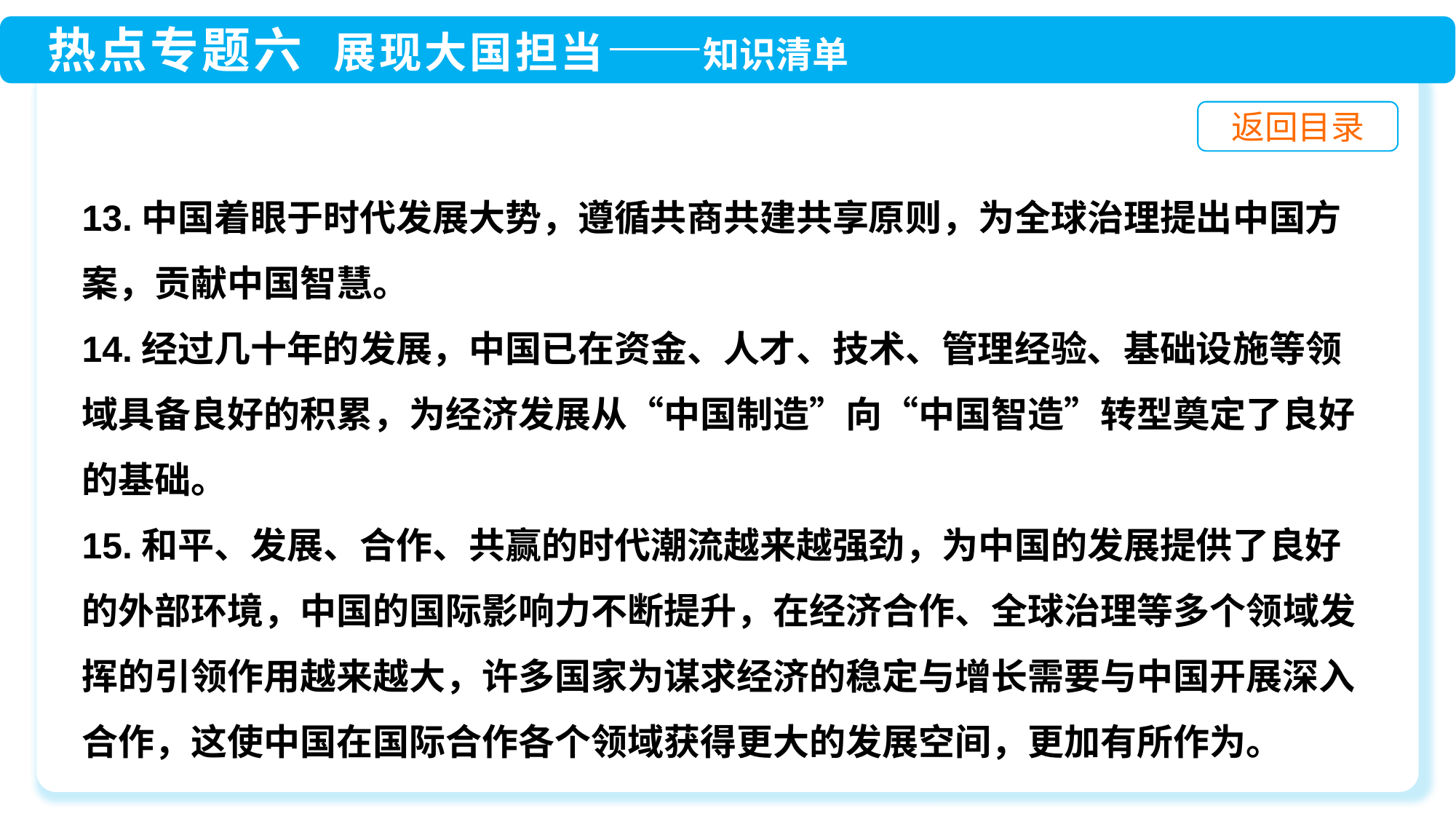

13.中国着眼于时代发展大势，遵循共商共建共享原则，为全球治理提出中国方案，贡献中国智慧。
14.经过几十年的发展，中国已在资金、人才、技术、管理经验、基础设施等领域具备良好的积累，为经济发展从“中国制造”向“中国智造”转型奠定了良好的基础。
15.和平、发展、合作、共赢的时代潮流越来越强劲，为中国的发展提供了良好的外部环境，中国的国际影响力不断提升，在经济合作、全球治理等多个领域发挥的引领作用越来越大，许多国家为谋求经济的稳定与增长需要与中国开展深入合作，这使中国在国际合作各个领域获得更大的发展空间，更加有所作为。